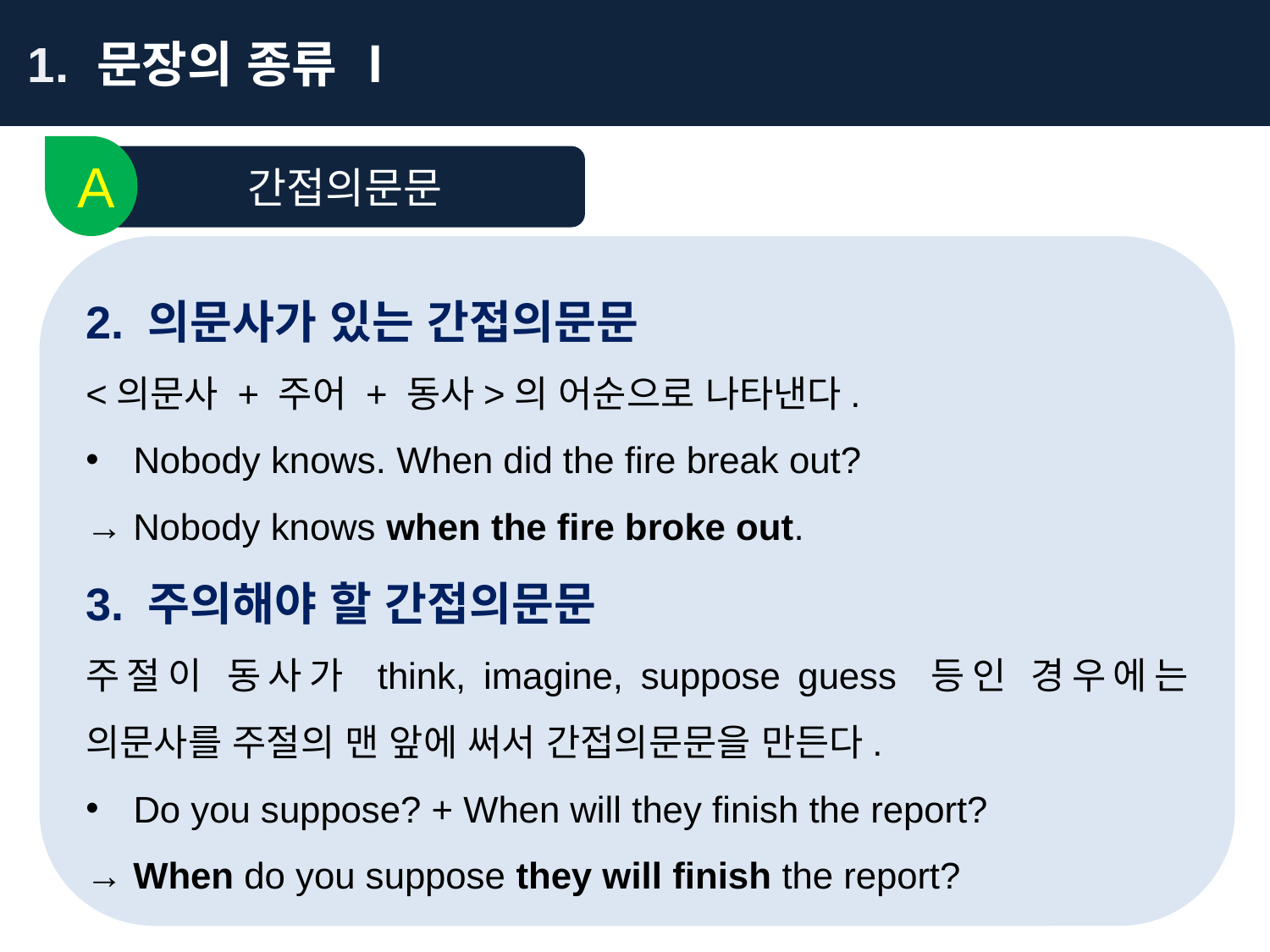

1. 문장의 종류 Ⅰ

A
간접의문문
2. 의문사가 있는 간접의문문
<의문사 + 주어 + 동사>의 어순으로 나타낸다.
Nobody knows. When did the fire break out?
→ Nobody knows when the fire broke out.
3. 주의해야 할 간접의문문
주절이 동사가 think, imagine, suppose guess 등인 경우에는 의문사를 주절의 맨 앞에 써서 간접의문문을 만든다.
Do you suppose? + When will they finish the report?
→ When do you suppose they will finish the report?